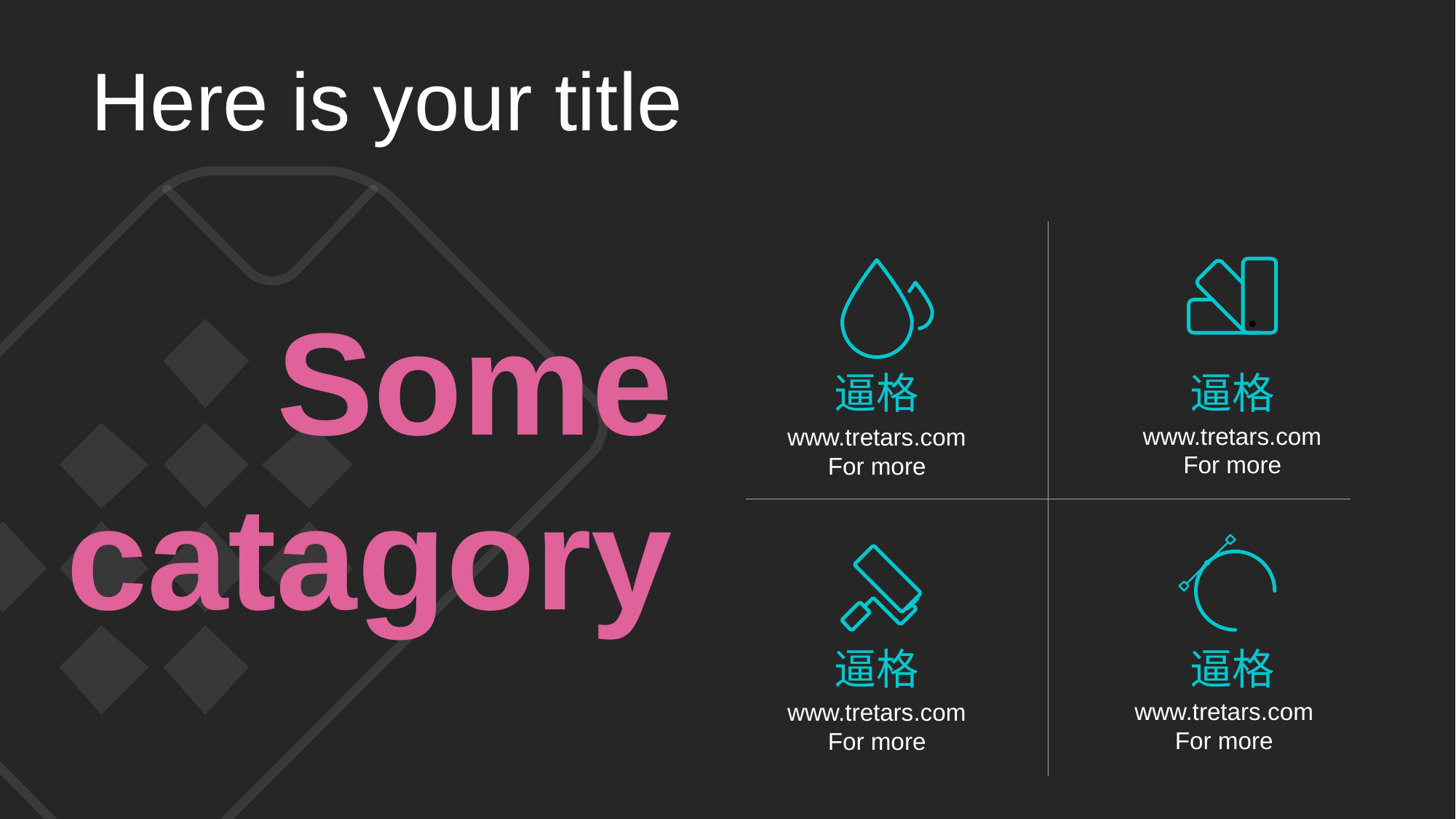

Here is your title

Some
catagory
逼格
逼格
www.tretars.com
For more
www.tretars.com
For more

逼格
逼格
www.tretars.com
For more
www.tretars.com
For more